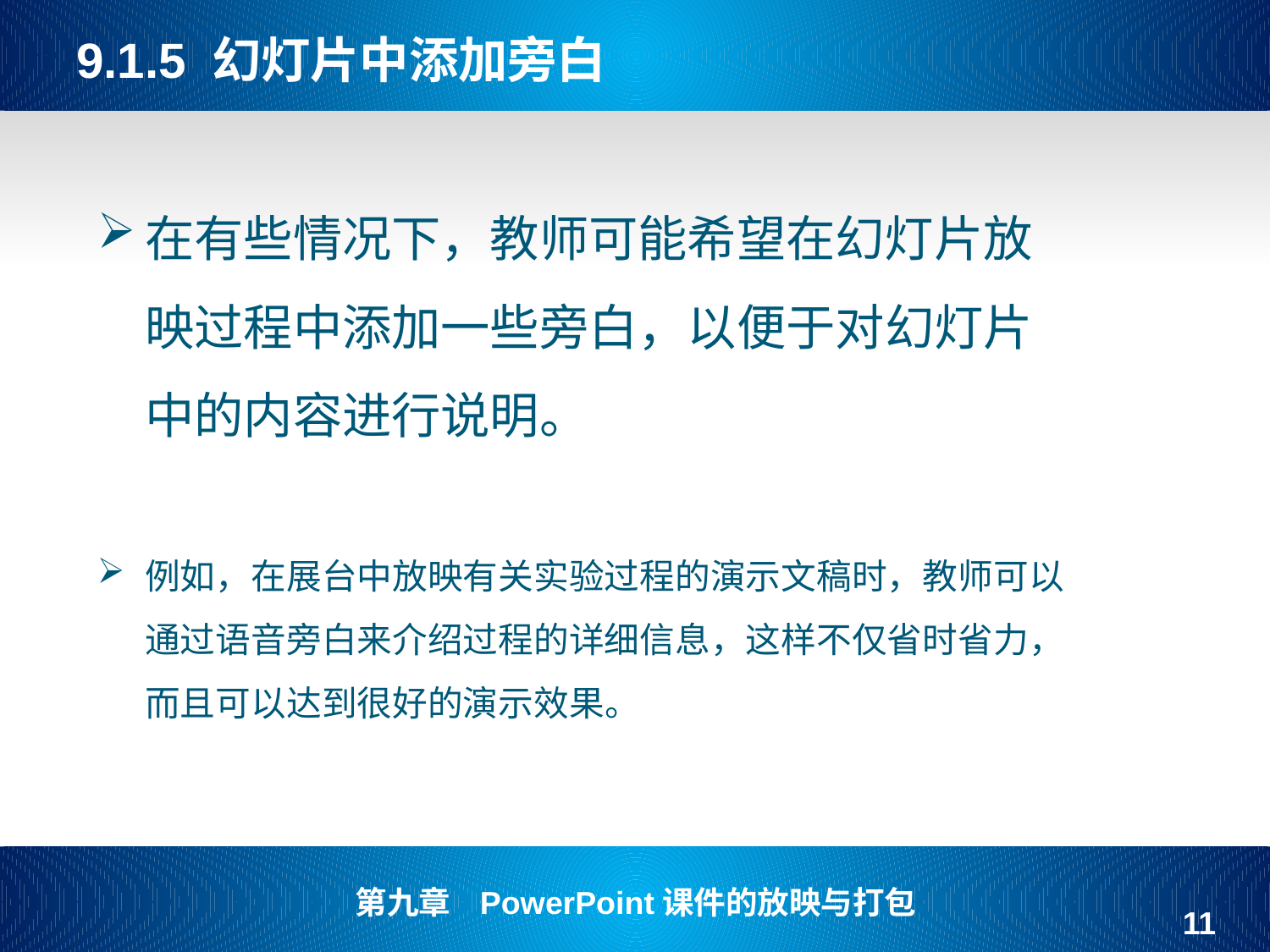

# 9.1.5 幻灯片中添加旁白
在有些情况下，教师可能希望在幻灯片放映过程中添加一些旁白，以便于对幻灯片中的内容进行说明。

例如，在展台中放映有关实验过程的演示文稿时，教师可以通过语音旁白来介绍过程的详细信息，这样不仅省时省力，而且可以达到很好的演示效果。

11